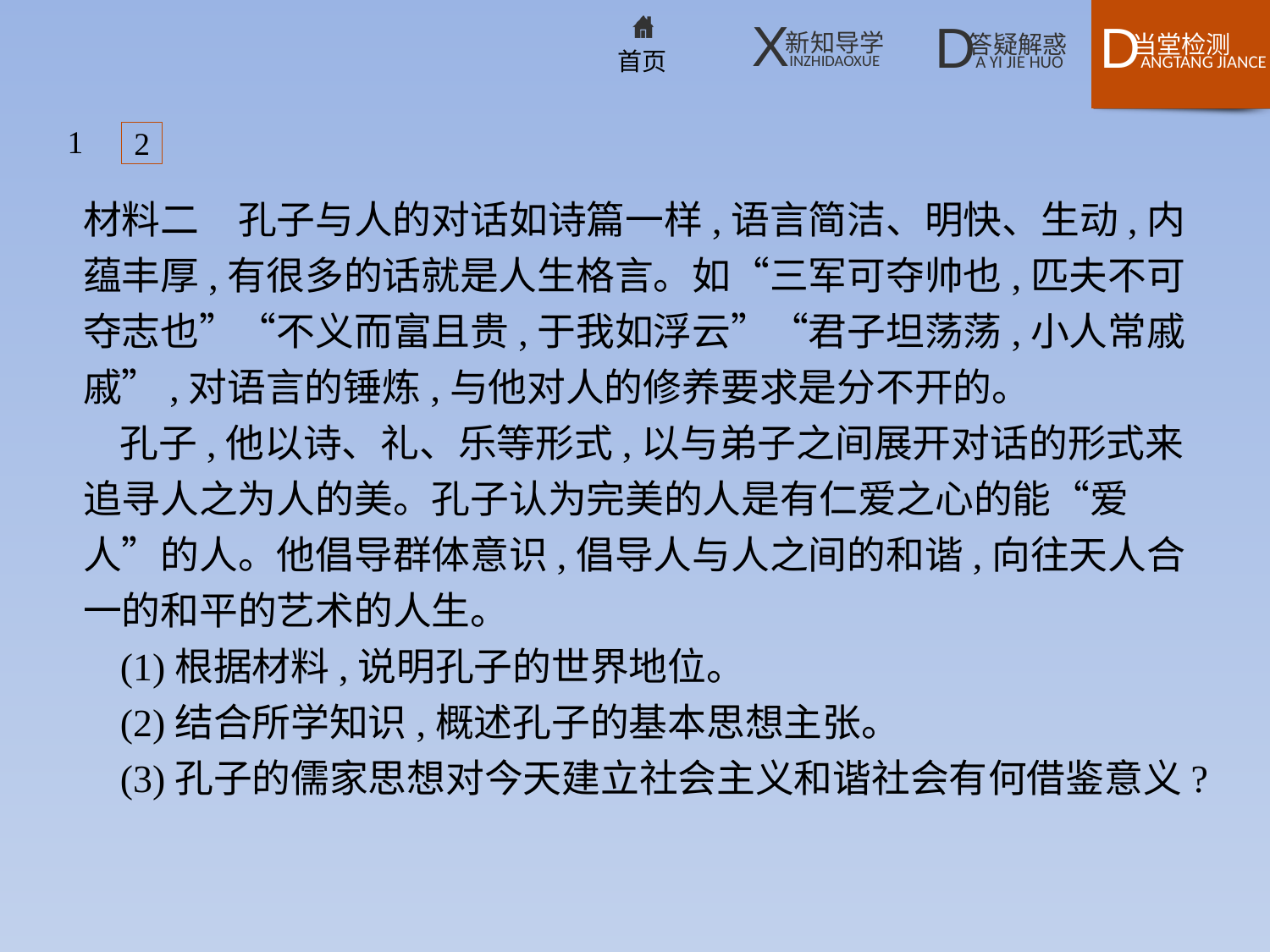

1
2
材料二　孔子与人的对话如诗篇一样,语言简洁、明快、生动,内蕴丰厚,有很多的话就是人生格言。如“三军可夺帅也,匹夫不可夺志也”“不义而富且贵,于我如浮云”“君子坦荡荡,小人常戚戚”,对语言的锤炼,与他对人的修养要求是分不开的。
孔子,他以诗、礼、乐等形式,以与弟子之间展开对话的形式来追寻人之为人的美。孔子认为完美的人是有仁爱之心的能“爱人”的人。他倡导群体意识,倡导人与人之间的和谐,向往天人合一的和平的艺术的人生。
(1)根据材料,说明孔子的世界地位。
(2)结合所学知识,概述孔子的基本思想主张。
(3)孔子的儒家思想对今天建立社会主义和谐社会有何借鉴意义?